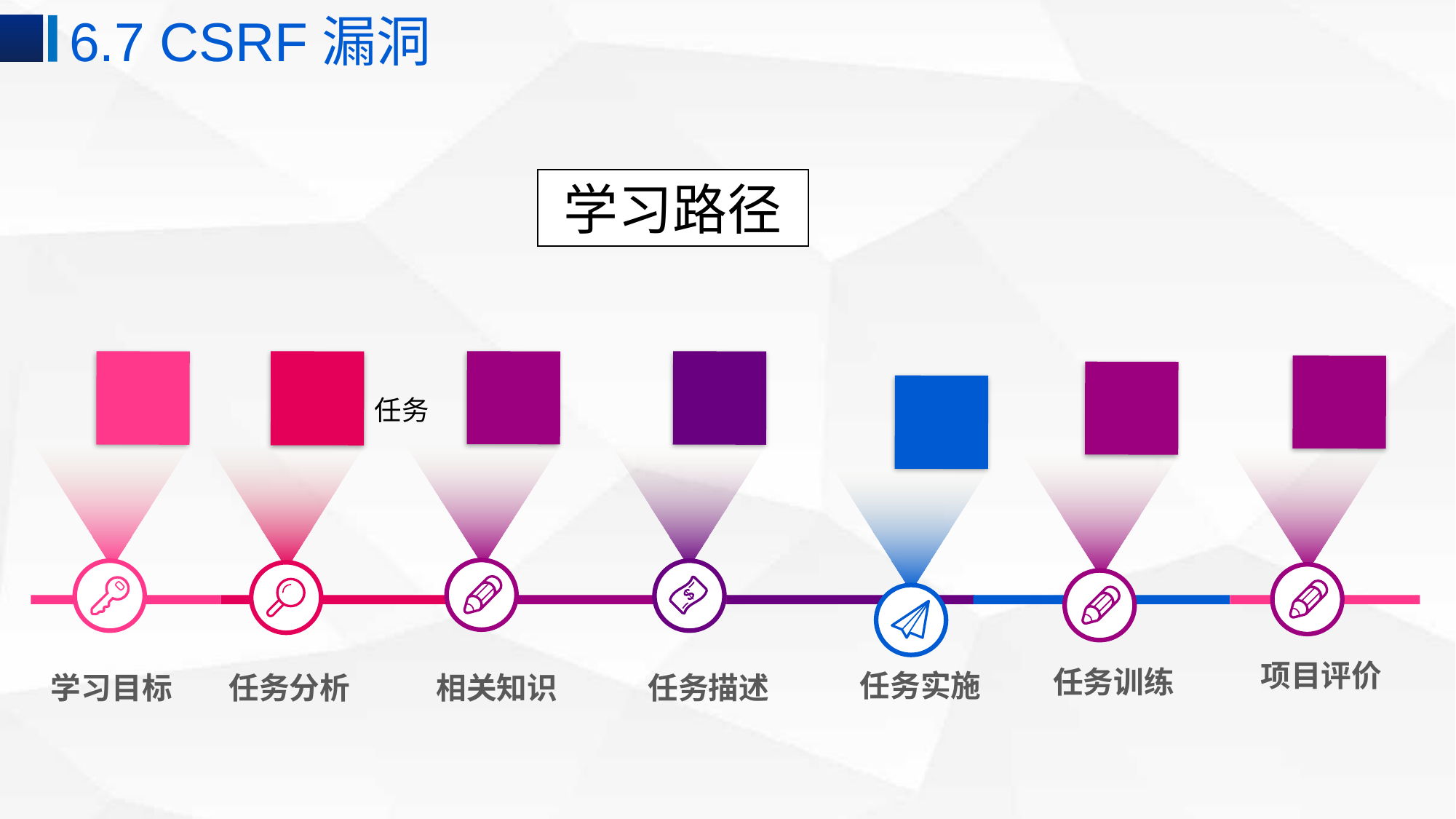

6.7 CSRF漏洞

学习路径

任务训练
任务实施
学习目标
任务分析
相关知识
任务描述

项目评价
任务